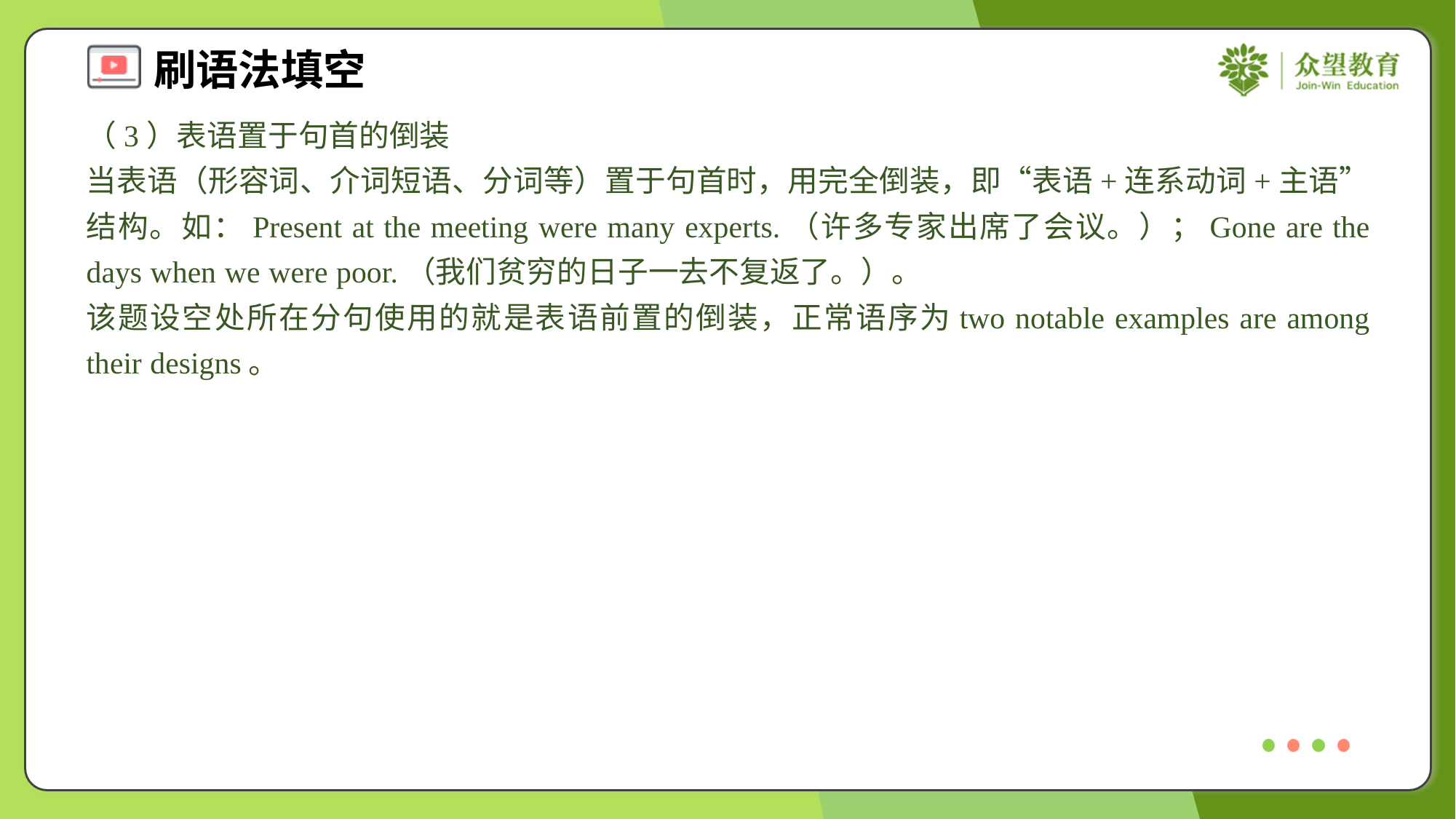

（3）表语置于句首的倒装
当表语（形容词、介词短语、分词等）置于句首时，用完全倒装，即“表语+连系动词+主语”结构。如：Present at the meeting were many experts.（许多专家出席了会议。）；Gone are the days when we were poor.（我们贫穷的日子一去不复返了。）。
该题设空处所在分句使用的就是表语前置的倒装，正常语序为two notable examples are among their designs。